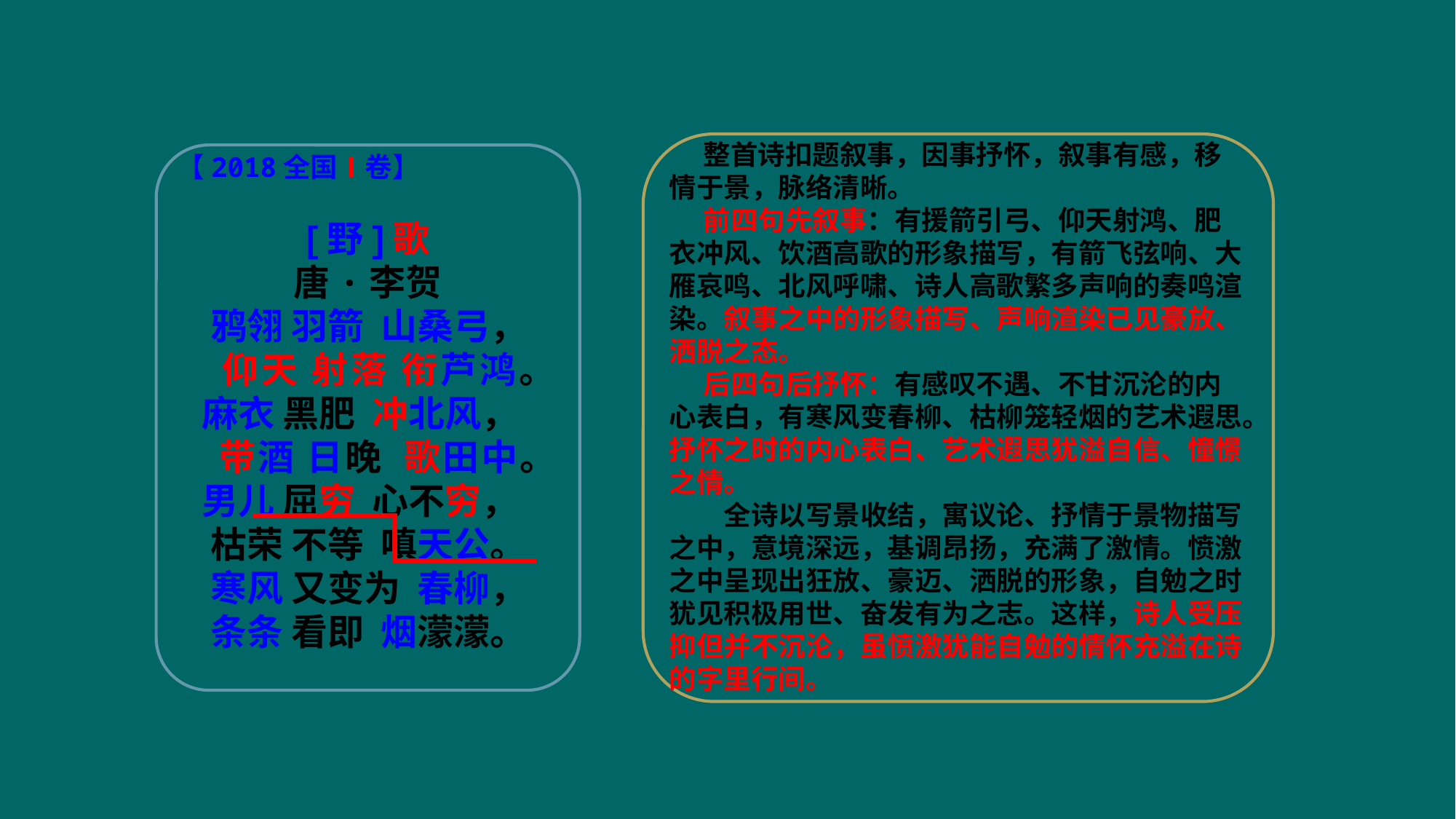

整首诗扣题叙事，因事抒怀，叙事有感，移情于景，脉络清晰。
    前四句先叙事：有援箭引弓、仰天射鸿、肥衣冲风、饮酒高歌的形象描写，有箭飞弦响、大雁哀鸣、北风呼啸、诗人高歌繁多声响的奏鸣渲染。叙事之中的形象描写、声响渲染已见豪放、洒脱之态。
    后四句后抒怀：有感叹不遇、不甘沉沦的内心表白，有寒风变春柳、枯柳笼轻烟的艺术遐思。抒怀之时的内心表白、艺术遐思犹溢自信、憧憬之情。
　　全诗以写景收结，寓议论、抒情于景物描写之中，意境深远，基调昂扬，充满了激情。愤激之中呈现出狂放、豪迈、洒脱的形象，自勉之时犹见积极用世、奋发有为之志。这样，诗人受压抑但并不沉沦，虽愤激犹能自勉的情怀充溢在诗的字里行间。

【2018全国Ⅰ卷】

[野]歌
唐·李贺
   鸦翎 羽箭  山桑弓，
   仰天 射落 衔芦鸿。
   麻衣 黑肥  冲北风，
   带酒 日晚  歌田中。
   男儿 屈穷  心不穷，
   枯荣 不等  嗔天公。
   寒风 又变为  春柳，
   条条 看即  烟濛濛。